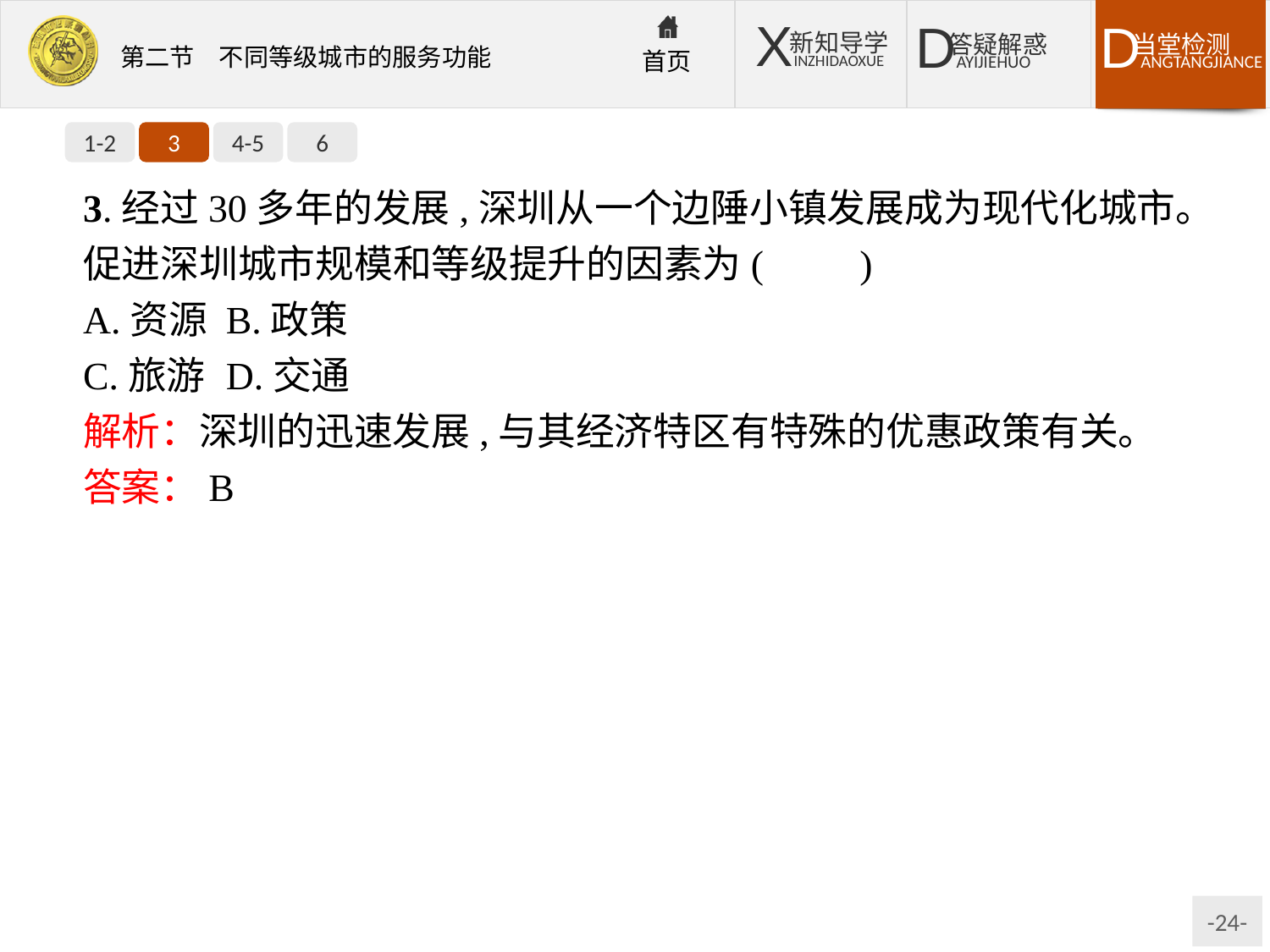

1-2
3
4-5
6
3.经过30多年的发展,深圳从一个边陲小镇发展成为现代化城市。促进深圳城市规模和等级提升的因素为(　　)
A.资源	B.政策
C.旅游	D.交通
解析：深圳的迅速发展,与其经济特区有特殊的优惠政策有关。
答案：B